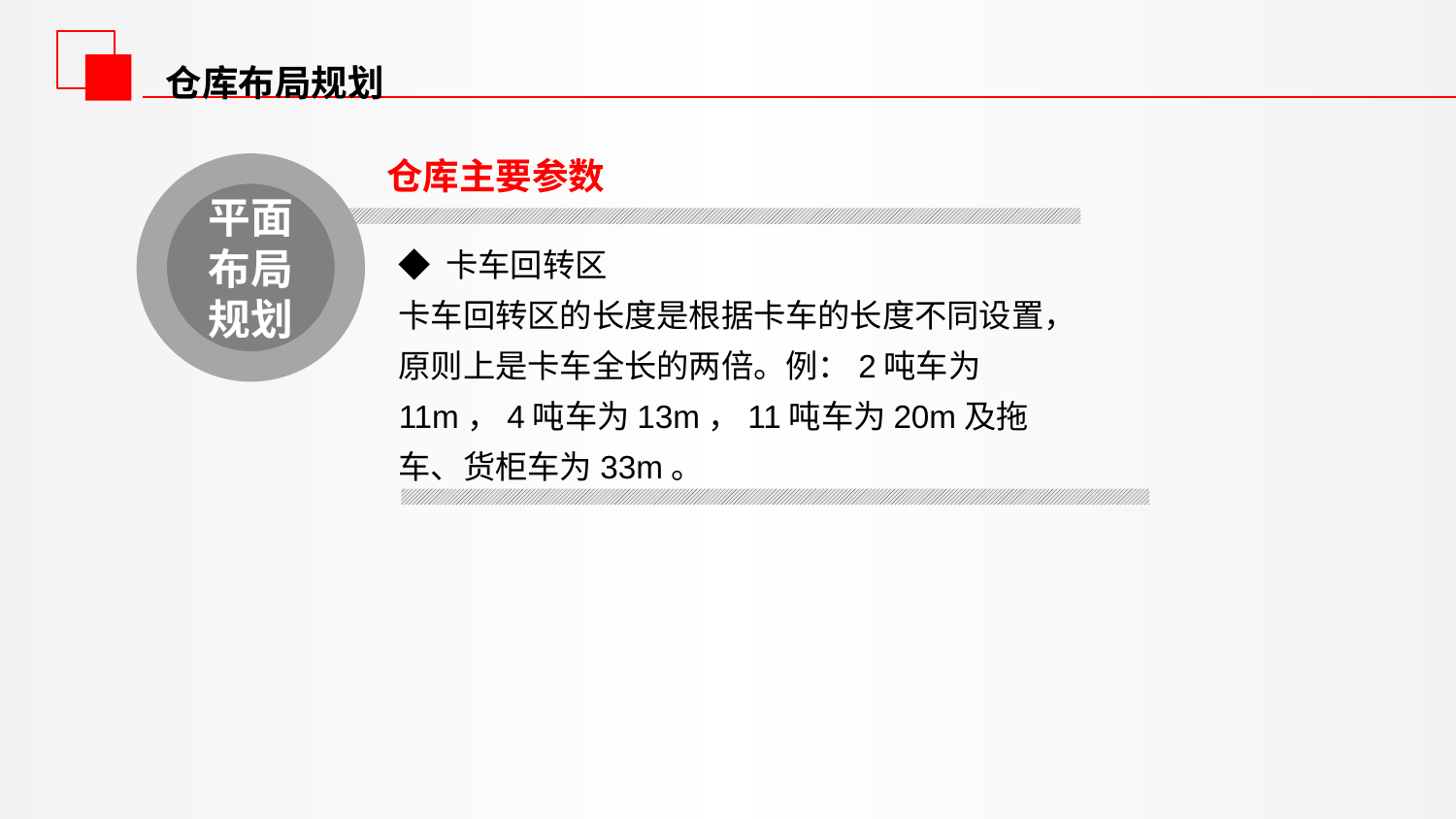

仓库布局规划
仓库主要参数
平面布局规划

◆ 卡车回转区
卡车回转区的长度是根据卡车的长度不同设置，原则上是卡车全长的两倍。例：2吨车为11m，4吨车为13m，11吨车为20m及拖车、货柜车为33m。